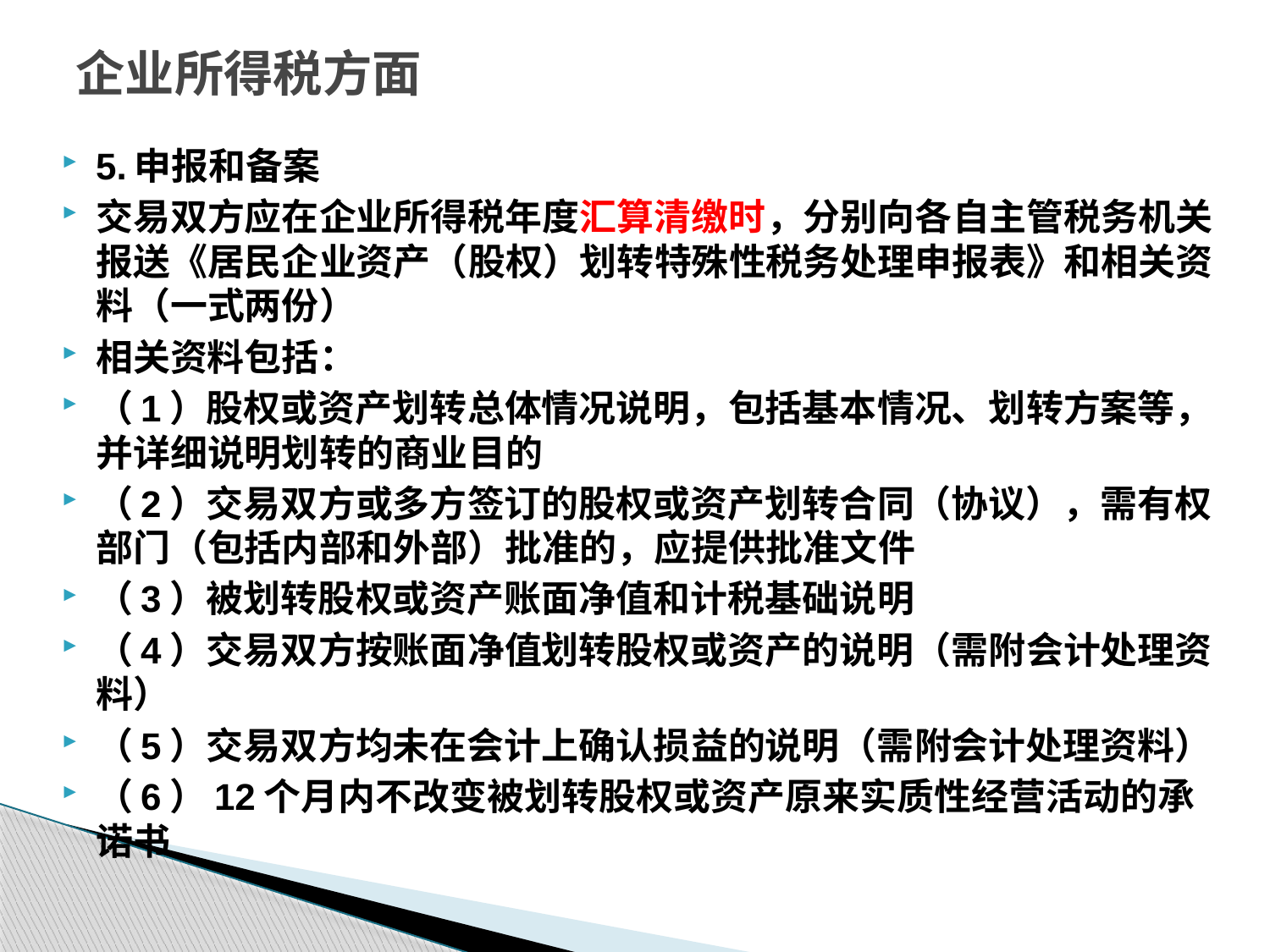

# 企业所得税方面
5.申报和备案
交易双方应在企业所得税年度汇算清缴时，分别向各自主管税务机关报送《居民企业资产（股权）划转特殊性税务处理申报表》和相关资料（一式两份）
相关资料包括：
（1）股权或资产划转总体情况说明，包括基本情况、划转方案等，并详细说明划转的商业目的
（2）交易双方或多方签订的股权或资产划转合同（协议），需有权部门（包括内部和外部）批准的，应提供批准文件
（3）被划转股权或资产账面净值和计税基础说明
（4）交易双方按账面净值划转股权或资产的说明（需附会计处理资料）
（5）交易双方均未在会计上确认损益的说明（需附会计处理资料）
（6）12个月内不改变被划转股权或资产原来实质性经营活动的承诺书